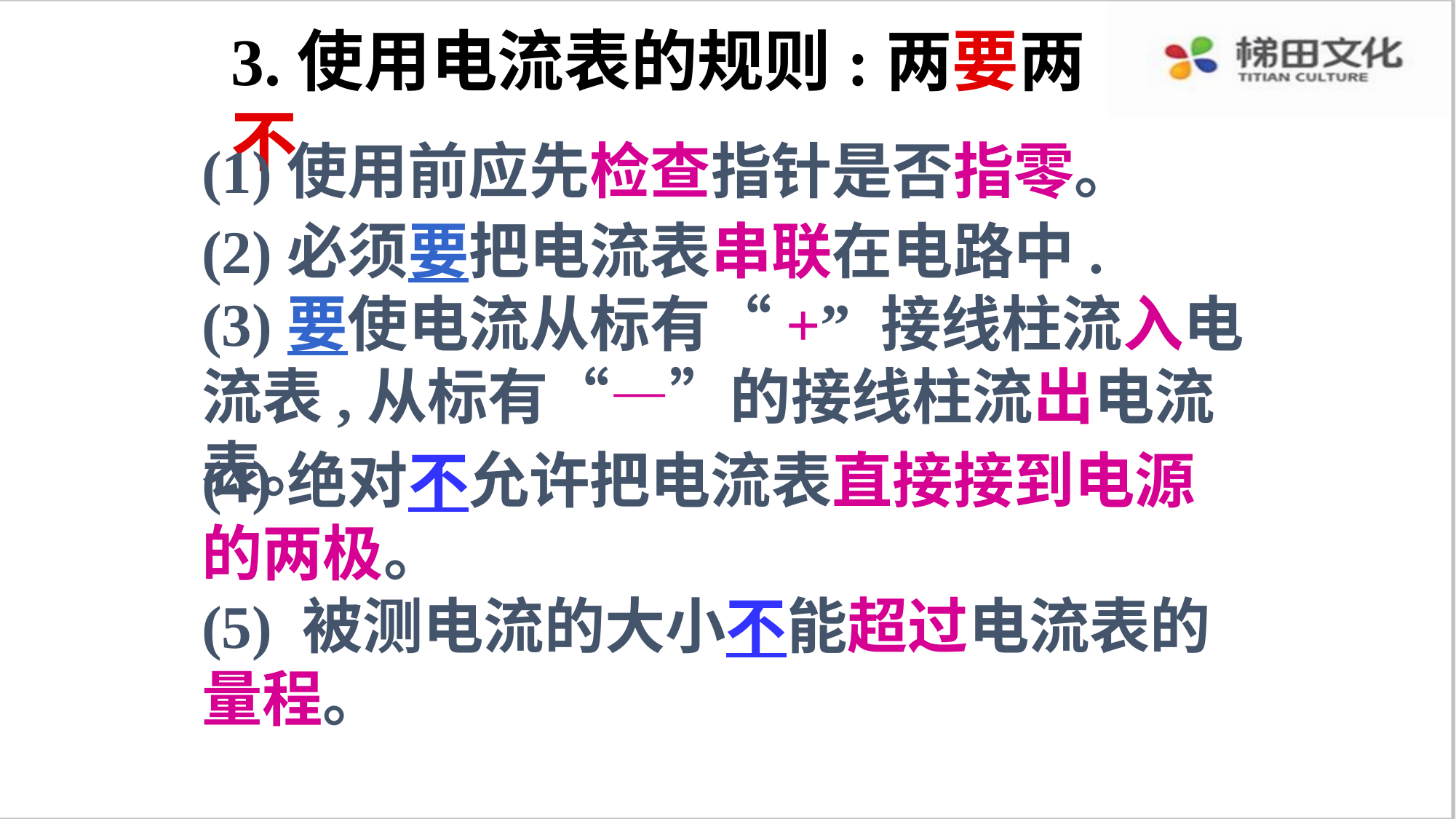

3.使用电流表的规则:两要两不

(1)使用前应先检查指针是否指零。
(2)必须要把电流表串联在电路中.
(3)要使电流从标有“+” 接线柱流入电流表,从标有“—”的接线柱流出电流表。

(4)绝对不允许把电流表直接接到电源的两极。
(5) 被测电流的大小不能超过电流表的量程。